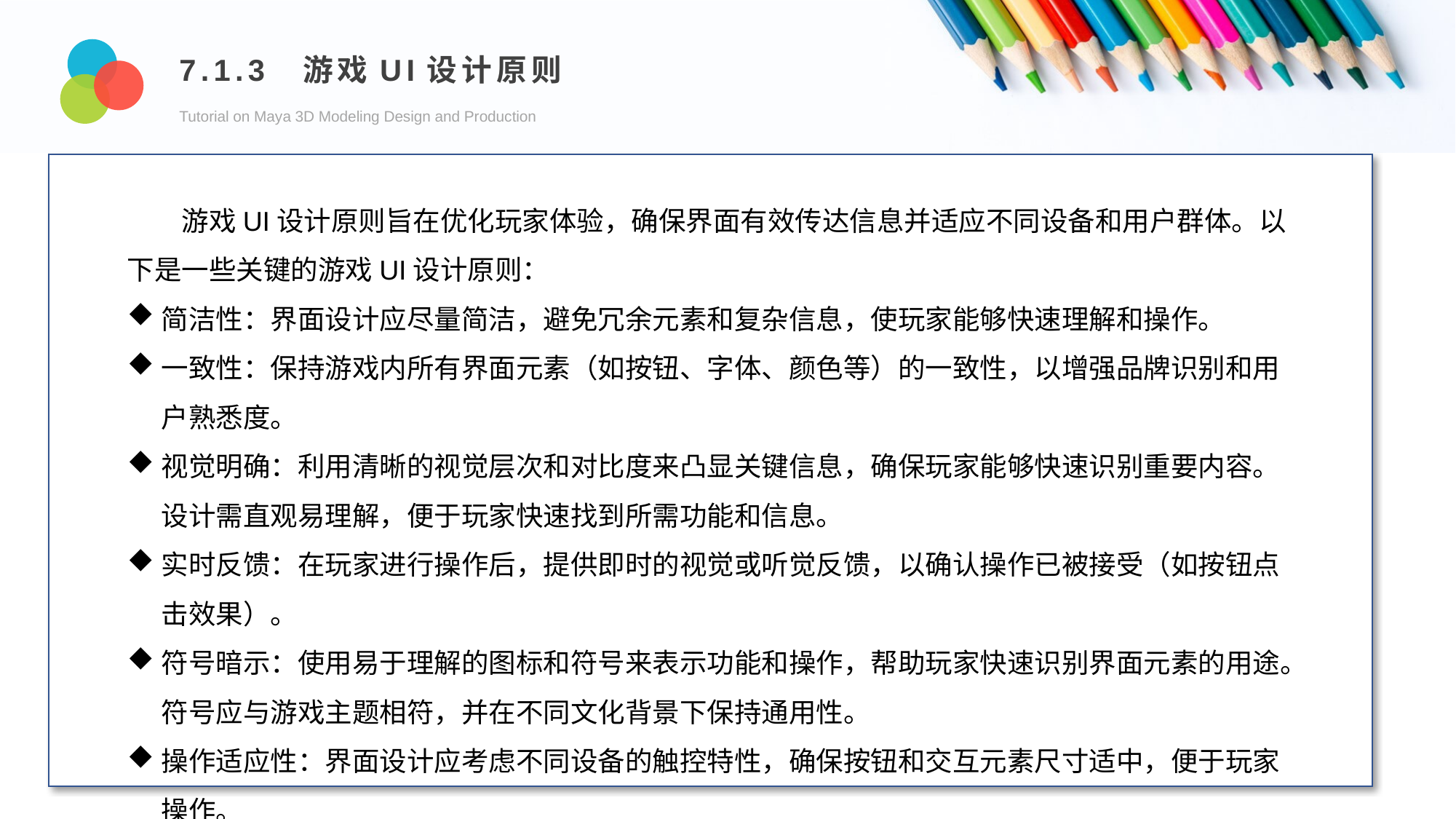

7.1.3  游戏UI设计原则
Tutorial on Maya 3D Modeling Design and Production
Design and Production
游戏UI设计原则旨在优化玩家体验，确保界面有效传达信息并适应不同设备和用户群体。以下是一些关键的游戏UI设计原则：
简洁性：界面设计应尽量简洁，避免冗余元素和复杂信息，使玩家能够快速理解和操作。
一致性：保持游戏内所有界面元素（如按钮、字体、颜色等）的一致性，以增强品牌识别和用户熟悉度。
视觉明确：利用清晰的视觉层次和对比度来凸显关键信息，确保玩家能够快速识别重要内容。设计需直观易理解，便于玩家快速找到所需功能和信息。
实时反馈：在玩家进行操作后，提供即时的视觉或听觉反馈，以确认操作已被接受（如按钮点击效果）。
符号暗示：使用易于理解的图标和符号来表示功能和操作，帮助玩家快速识别界面元素的用途。符号应与游戏主题相符，并在不同文化背景下保持通用性。
操作适应性：界面设计应考虑不同设备的触控特性，确保按钮和交互元素尺寸适中，便于玩家操作。